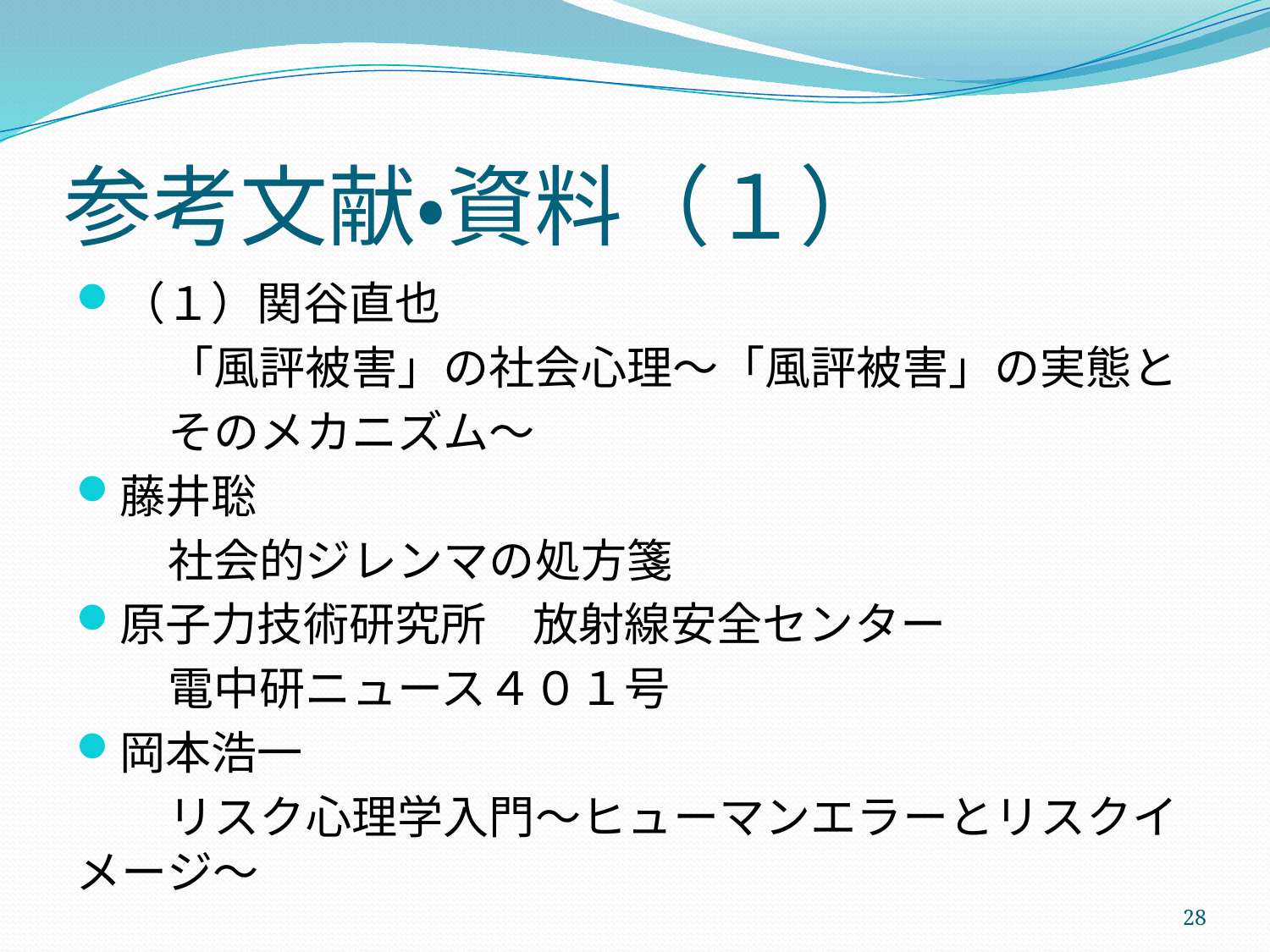

# 参考文献・資料（１）
（１）関谷直也
　　「風評被害」の社会心理～「風評被害」の実態と
　　そのメカニズム～
藤井聡
　　社会的ジレンマの処方箋
原子力技術研究所　放射線安全センター
　　電中研ニュース４０１号
岡本浩一
　　リスク心理学入門～ヒューマンエラーとリスクイメージ～

28